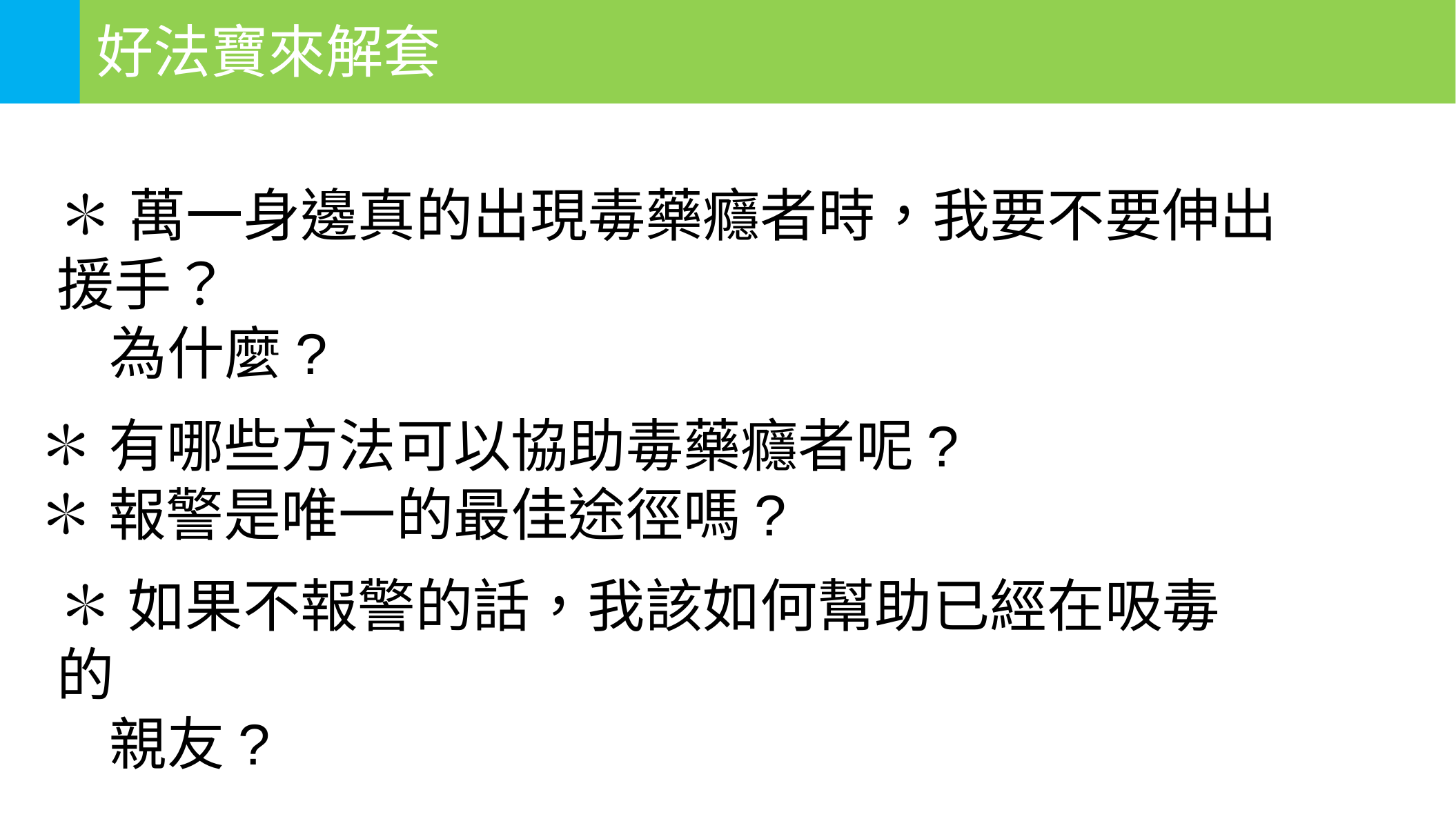

好法寶來解套
✽萬一身邊真的出現毒藥癮者時，我要不要伸出援手？
   為什麼?
✽有哪些方法可以協助毒藥癮者呢?
✽報警是唯一的最佳途徑嗎?
✽如果不報警的話，我該如何幫助已經在吸毒的
   親友?